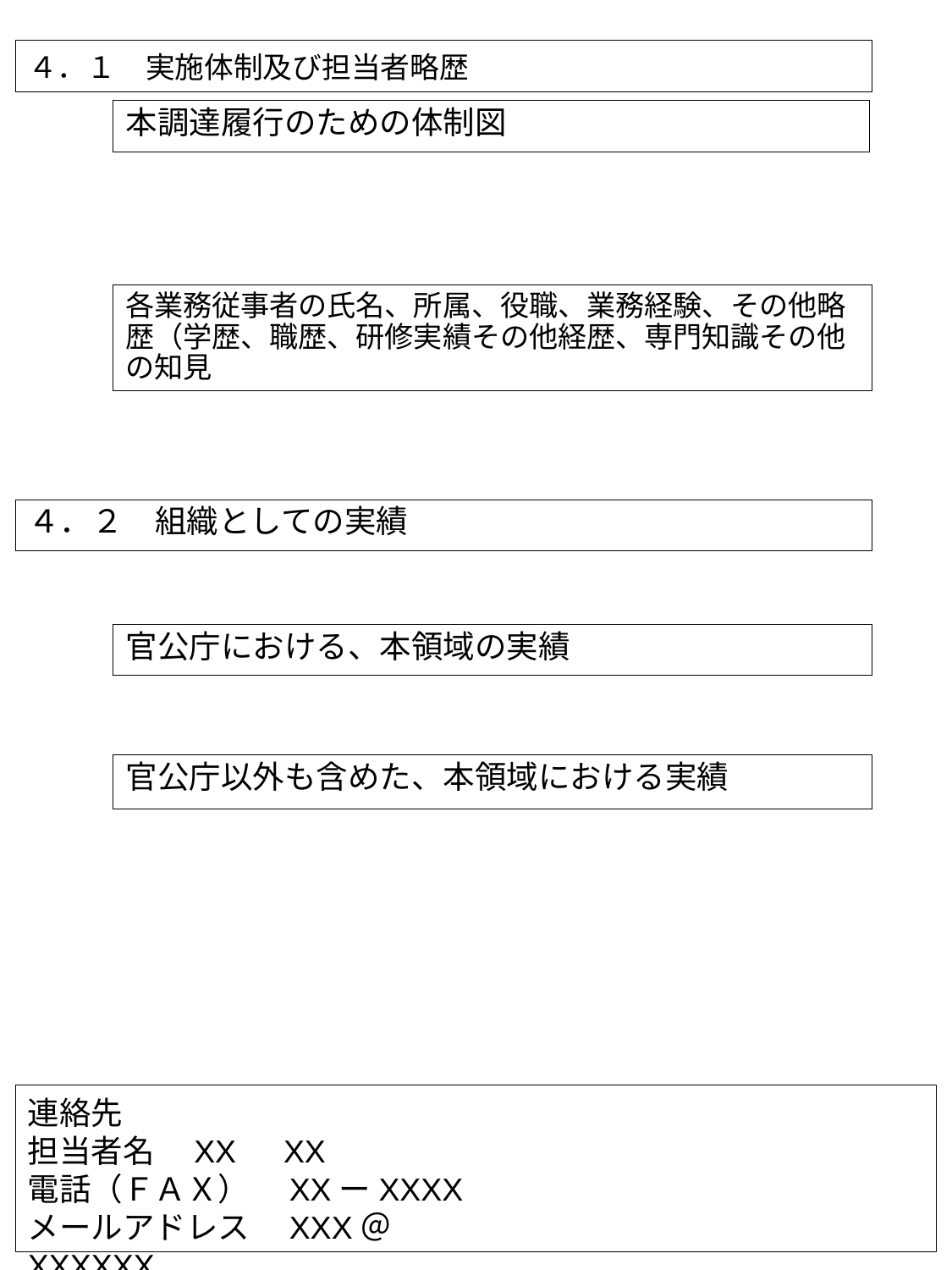

４．１　実施体制及び担当者略歴
本調達履行のための体制図
各業務従事者の氏名、所属、役職、業務経験、その他略歴（学歴、職歴、研修実績その他経歴、専門知識その他の知見

４．２　組織としての実績
官公庁における、本領域の実績
官公庁以外も含めた、本領域における実績

連絡先
担当者名　XX　XX
電話（ＦＡＸ）　XXーXXXX
メールアドレス　XXX＠XXXXXX